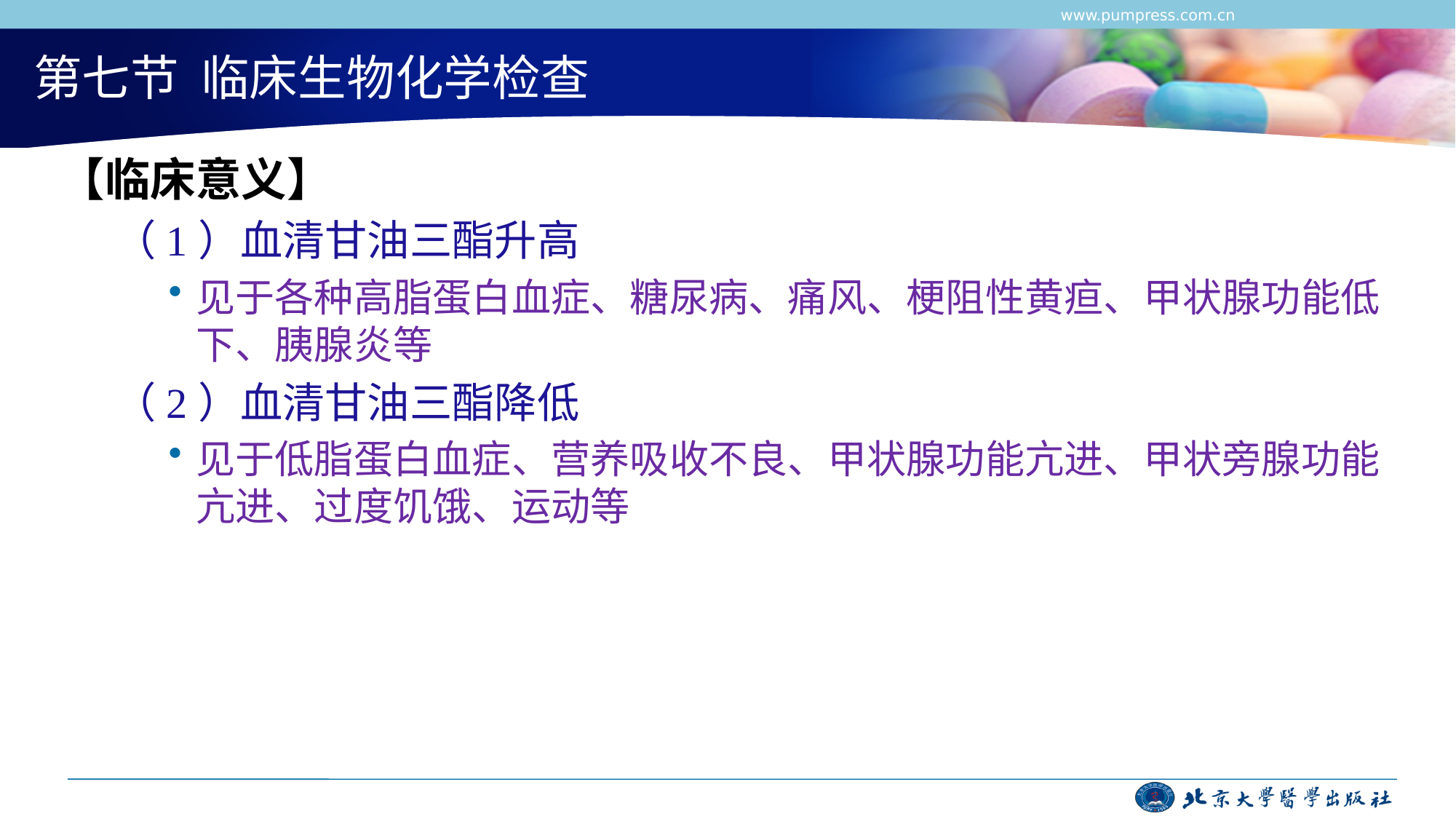

第七节  临床生物化学检查
【临床意义】
（1）血清甘油三酯升高
见于各种高脂蛋白血症、糖尿病、痛风、梗阻性黄疸、甲状腺功能低下、胰腺炎等
（2）血清甘油三酯降低
见于低脂蛋白血症、营养吸收不良、甲状腺功能亢进、甲状旁腺功能亢进、过度饥饿、运动等
www.pumpress.com.cn